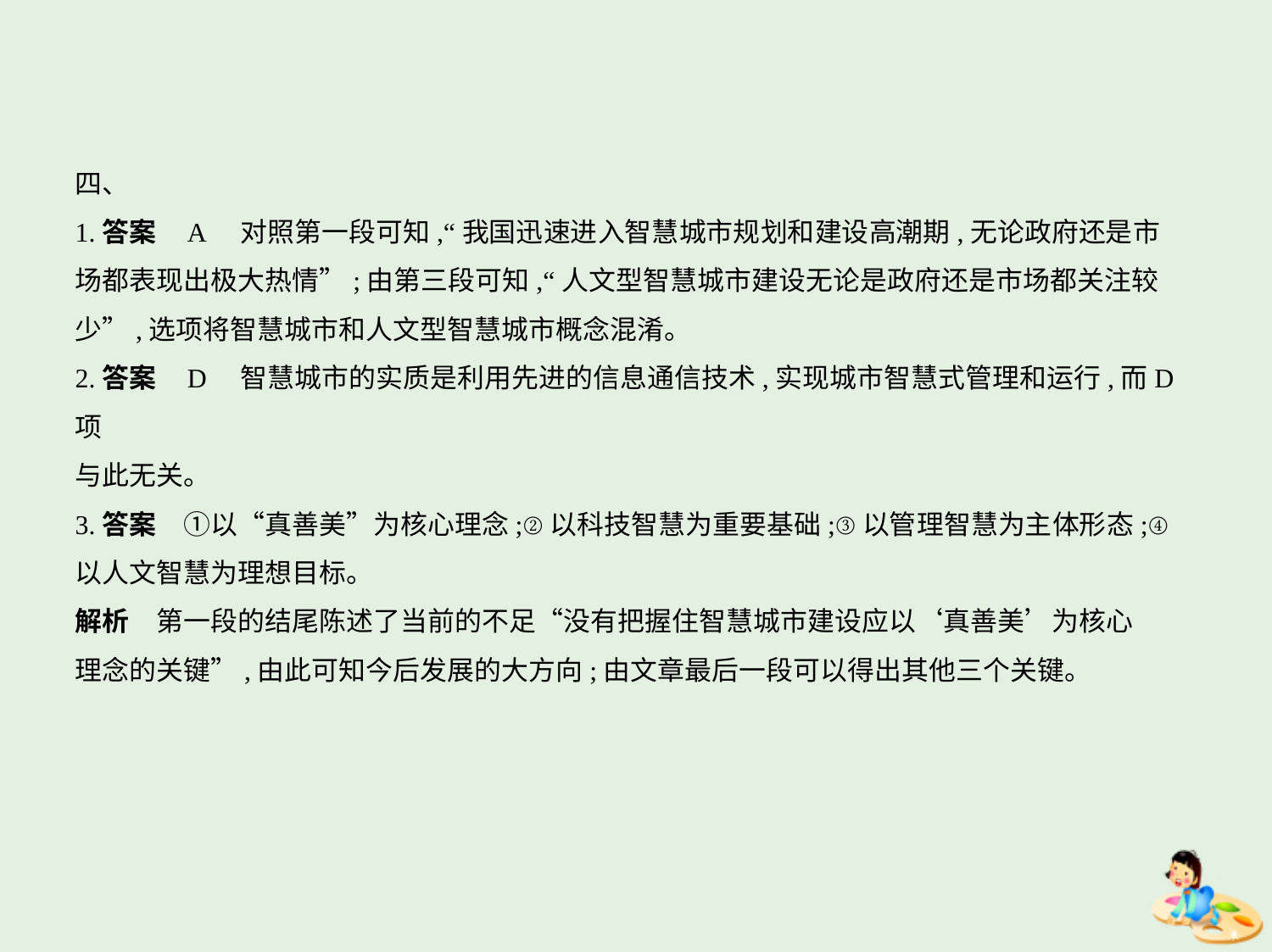

四、
1.答案    A　对照第一段可知,“我国迅速进入智慧城市规划和建设高潮期,无论政府还是市
场都表现出极大热情”;由第三段可知,“人文型智慧城市建设无论是政府还是市场都关注较
少”,选项将智慧城市和人文型智慧城市概念混淆。
2.答案    D　智慧城市的实质是利用先进的信息通信技术,实现城市智慧式管理和运行,而D项
与此无关。
3.答案　①以“真善美”为核心理念;②以科技智慧为重要基础;③以管理智慧为主体形态;④
以人文智慧为理想目标。
解析　第一段的结尾陈述了当前的不足“没有把握住智慧城市建设应以‘真善美’为核心
理念的关键”,由此可知今后发展的大方向;由文章最后一段可以得出其他三个关键。